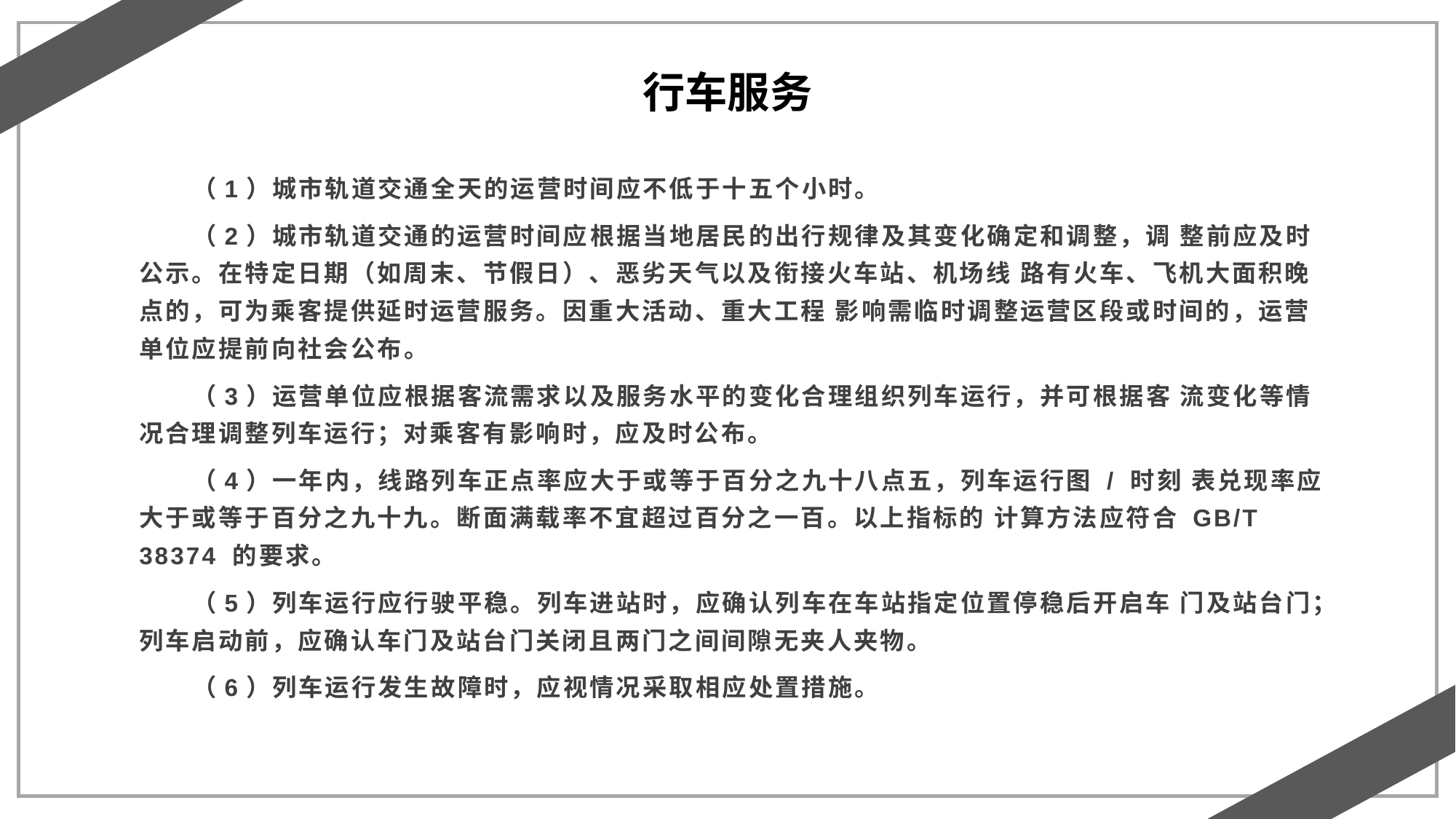

行车服务
（1）城市轨道交通全天的运营时间应不低于十五个小时。
（2）城市轨道交通的运营时间应根据当地居民的出行规律及其变化确定和调整，调 整前应及时公示。在特定日期（如周末、节假日）、恶劣天气以及衔接火车站、机场线 路有火车、飞机大面积晚点的，可为乘客提供延时运营服务。因重大活动、重大工程 影响需临时调整运营区段或时间的，运营单位应提前向社会公布。
（3）运营单位应根据客流需求以及服务水平的变化合理组织列车运行，并可根据客 流变化等情况合理调整列车运行；对乘客有影响时，应及时公布。
（4）一年内，线路列车正点率应大于或等于百分之九十八点五，列车运行图 / 时刻 表兑现率应大于或等于百分之九十九。断面满载率不宜超过百分之一百。以上指标的 计算方法应符合 GB/T 38374 的要求。
（5）列车运行应行驶平稳。列车进站时，应确认列车在车站指定位置停稳后开启车 门及站台门；列车启动前，应确认车门及站台门关闭且两门之间间隙无夹人夹物。
（6）列车运行发生故障时，应视情况采取相应处置措施。